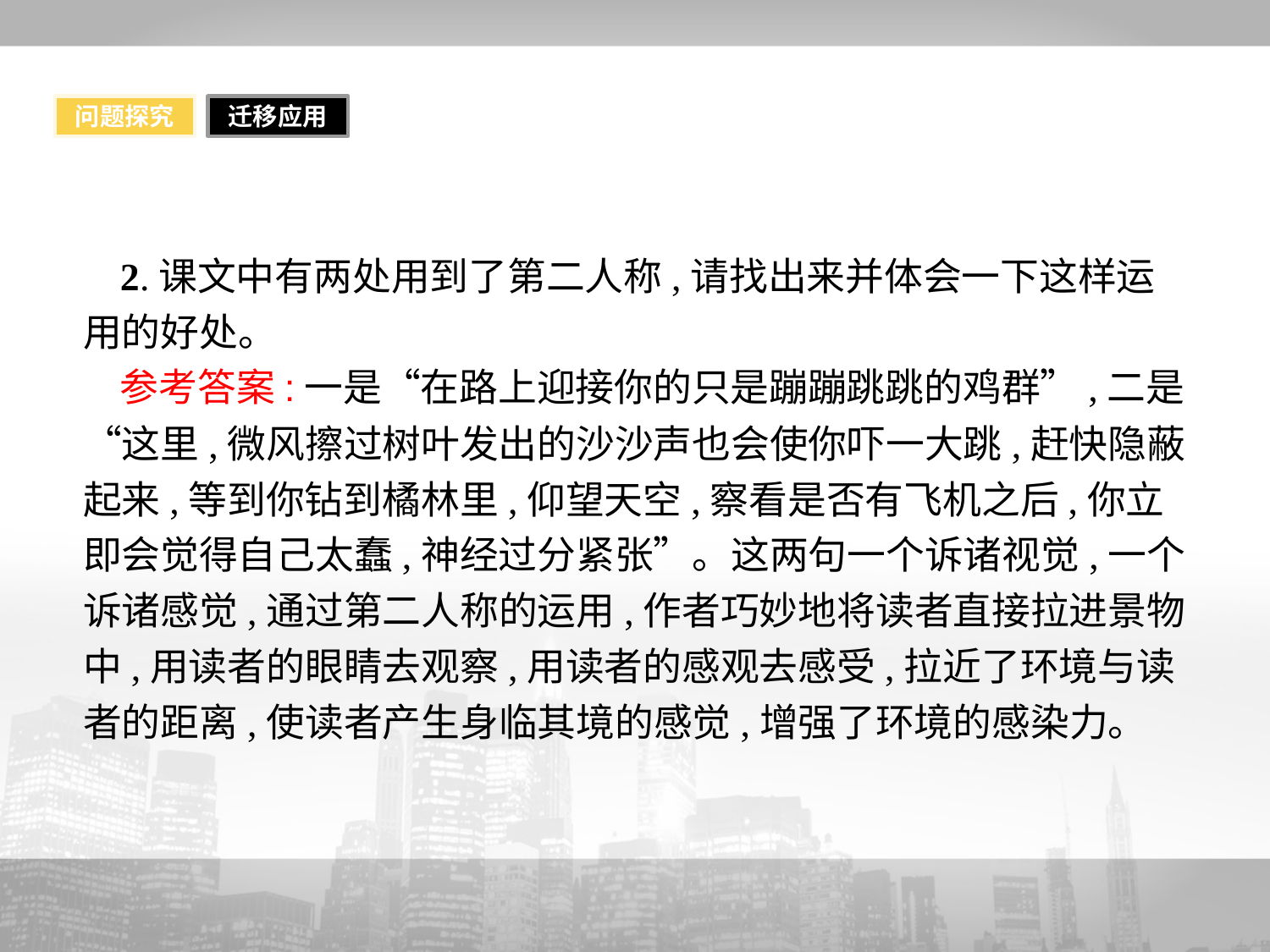

问题探究
迁移应用
2.课文中有两处用到了第二人称,请找出来并体会一下这样运用的好处。
参考答案:一是“在路上迎接你的只是蹦蹦跳跳的鸡群”,二是“这里,微风擦过树叶发出的沙沙声也会使你吓一大跳,赶快隐蔽起来,等到你钻到橘林里,仰望天空,察看是否有飞机之后,你立即会觉得自己太蠢,神经过分紧张”。这两句一个诉诸视觉,一个诉诸感觉,通过第二人称的运用,作者巧妙地将读者直接拉进景物中,用读者的眼睛去观察,用读者的感观去感受,拉近了环境与读者的距离,使读者产生身临其境的感觉,增强了环境的感染力。